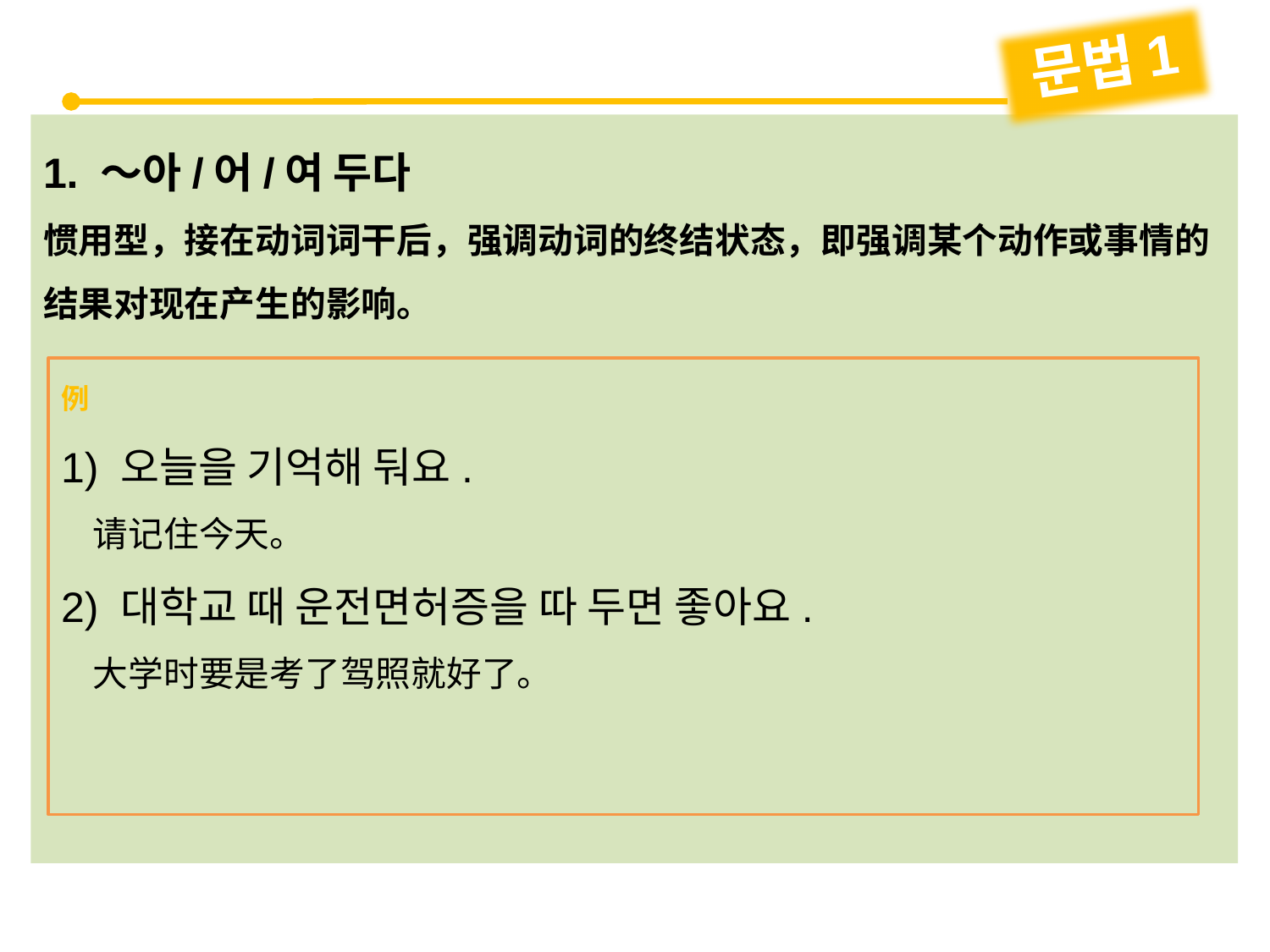

문법1
1. ～아/어/여 두다
惯用型，接在动词词干后，强调动词的终结状态，即强调某个动作或事情的结果对现在产生的影响。

例
1) 오늘을 기억해 둬요.
   请记住今天。
2) 대학교 때 운전면허증을 따 두면 좋아요.
   大学时要是考了驾照就好了。